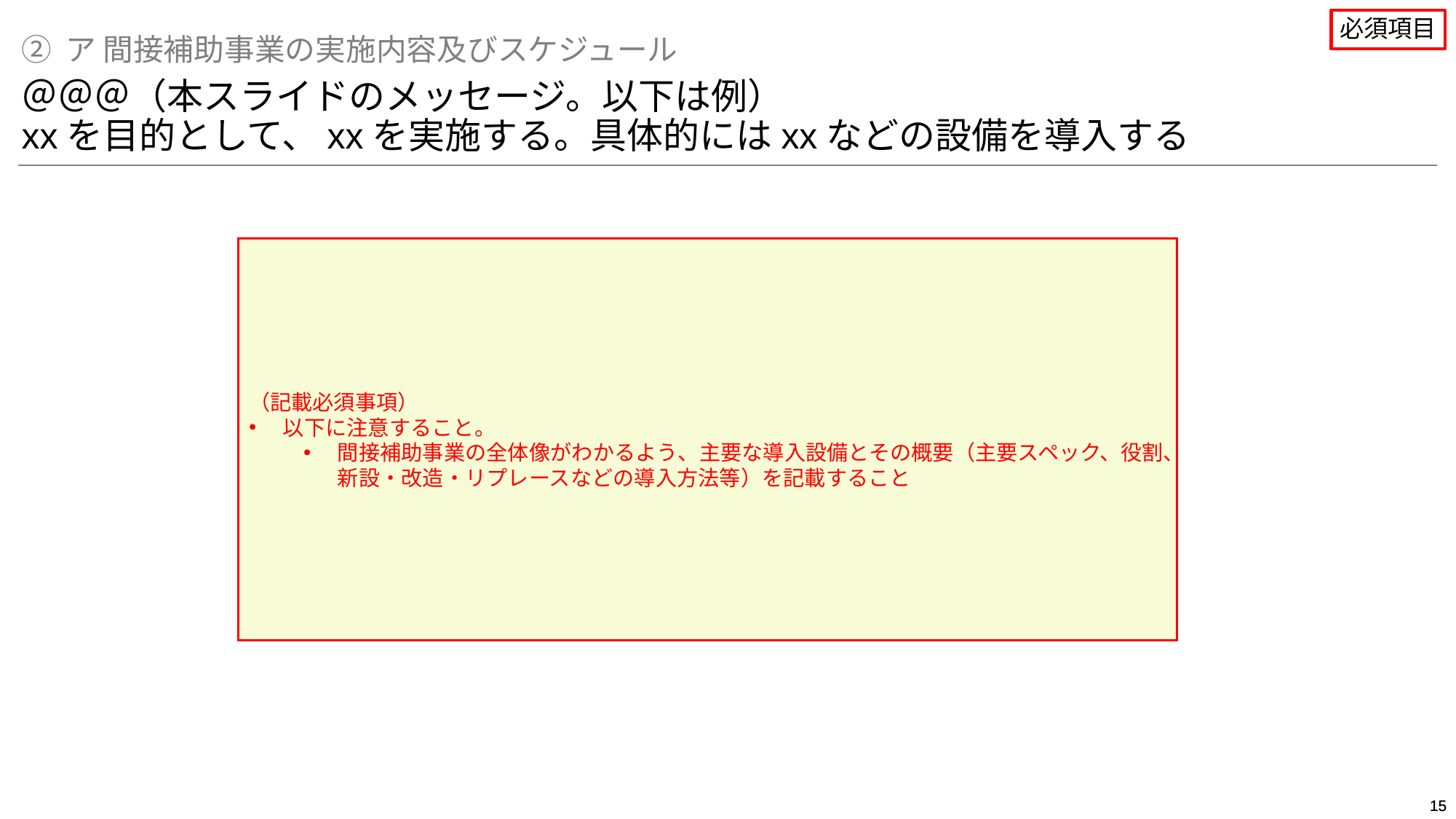

必須項目
② ア 間接補助事業の実施内容及びスケジュール
＠＠＠（本スライドのメッセージ。以下は例）
xxを目的として、xxを実施する。具体的にはxxなどの設備を導入する
（記載必須事項）
以下に注意すること。
間接補助事業の全体像がわかるよう、主要な導入設備とその概要（主要スペック、役割、新設・改造・リプレースなどの導入方法等）を記載すること